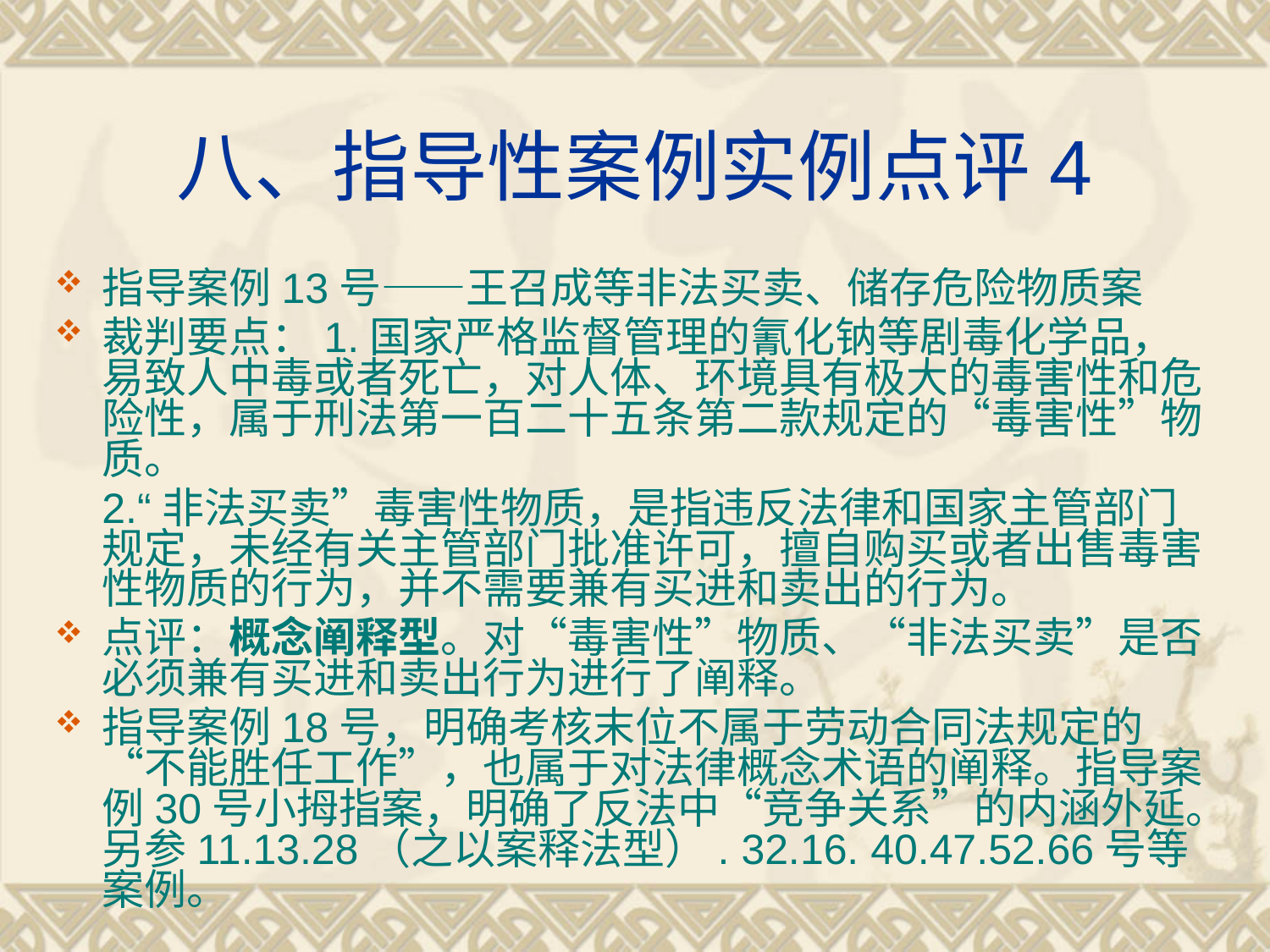

# 八、指导性案例实例点评4
指导案例13号——王召成等非法买卖、储存危险物质案
裁判要点：1.国家严格监督管理的氰化钠等剧毒化学品，易致人中毒或者死亡，对人体、环境具有极大的毒害性和危险性，属于刑法第一百二十五条第二款规定的“毒害性”物质。
    2.“非法买卖”毒害性物质，是指违反法律和国家主管部门规定，未经有关主管部门批准许可，擅自购买或者出售毒害性物质的行为，并不需要兼有买进和卖出的行为。
点评：概念阐释型。对“毒害性”物质、“非法买卖”是否必须兼有买进和卖出行为进行了阐释。
指导案例18号，明确考核末位不属于劳动合同法规定的“不能胜任工作”，也属于对法律概念术语的阐释。指导案例30号小拇指案，明确了反法中“竞争关系”的内涵外延。另参11.13.28（之以案释法型）. 32.16. 40.47.52.66号等案例。